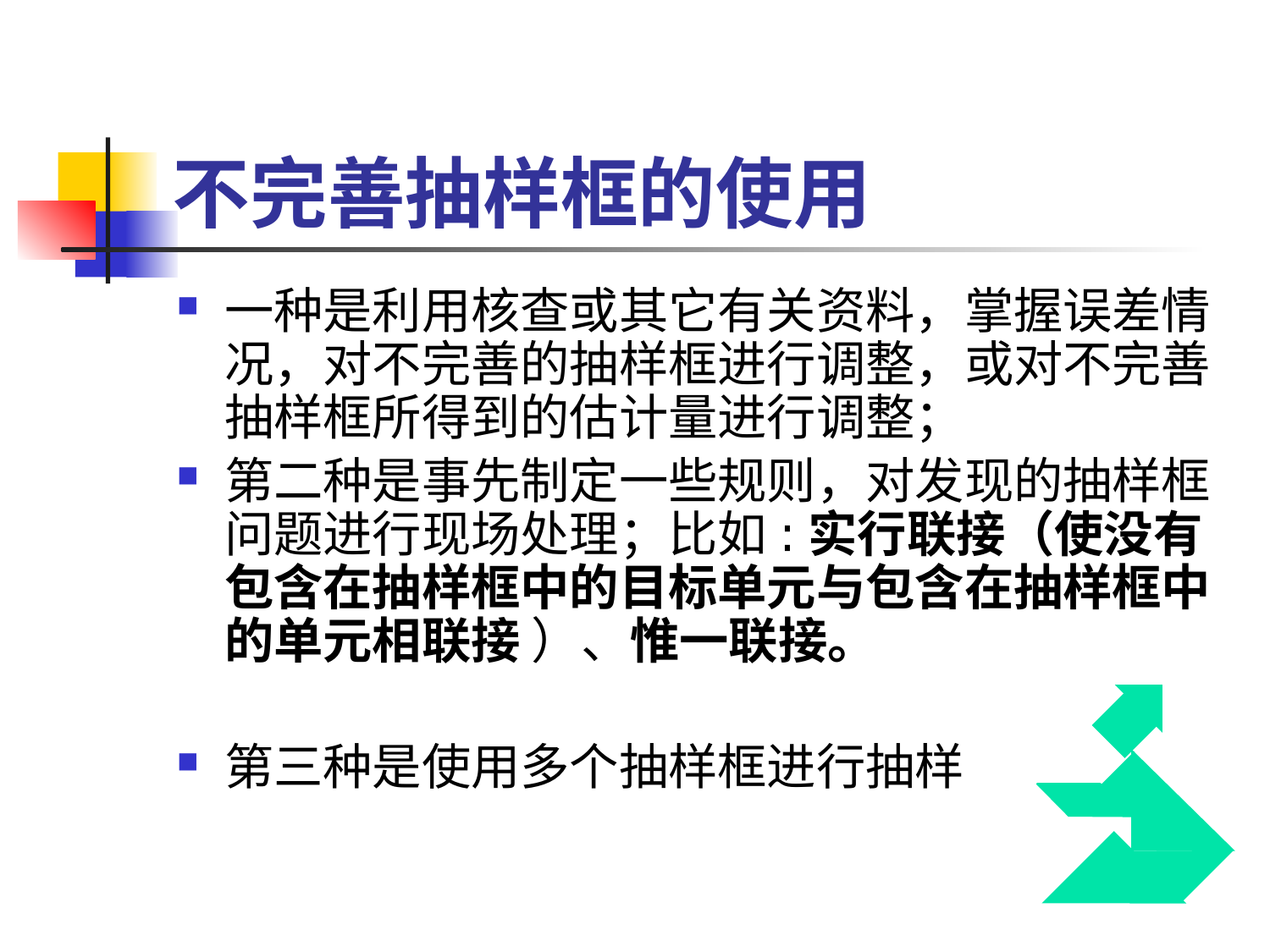

# 不完善抽样框的使用
一种是利用核查或其它有关资料，掌握误差情况，对不完善的抽样框进行调整，或对不完善抽样框所得到的估计量进行调整；
第二种是事先制定一些规则，对发现的抽样框问题进行现场处理；比如:实行联接（使没有包含在抽样框中的目标单元与包含在抽样框中的单元相联接 ）、惟一联接。

第三种是使用多个抽样框进行抽样